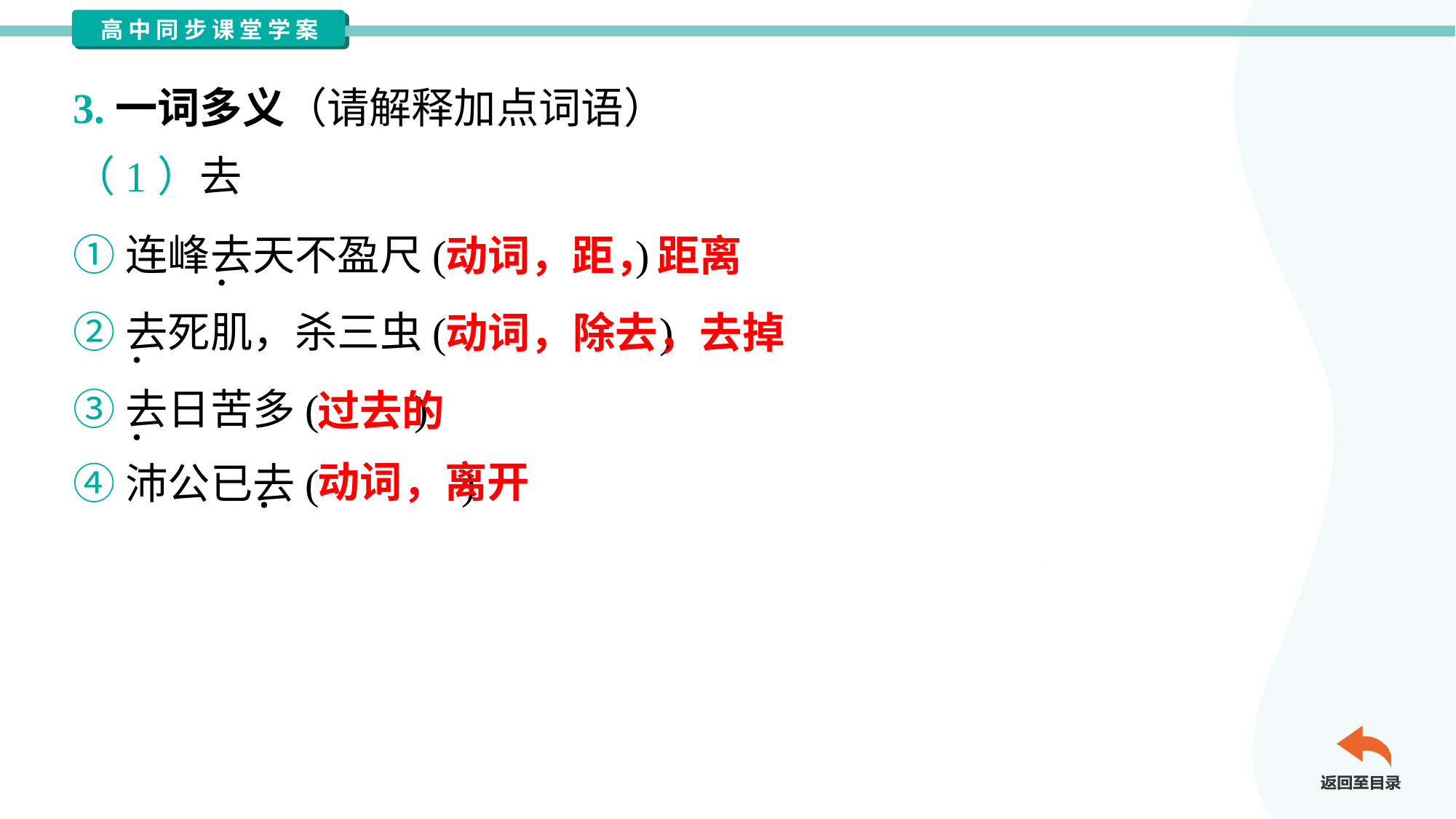

3.一词多义（请解释加点词语）
（1）去
①连峰去天不盈尺(                )
②去死肌，杀三虫(                  )
③去日苦多(        )
④沛公已去(            )
动词，距，距离
动词，除去，去掉

过去的

动词，离开